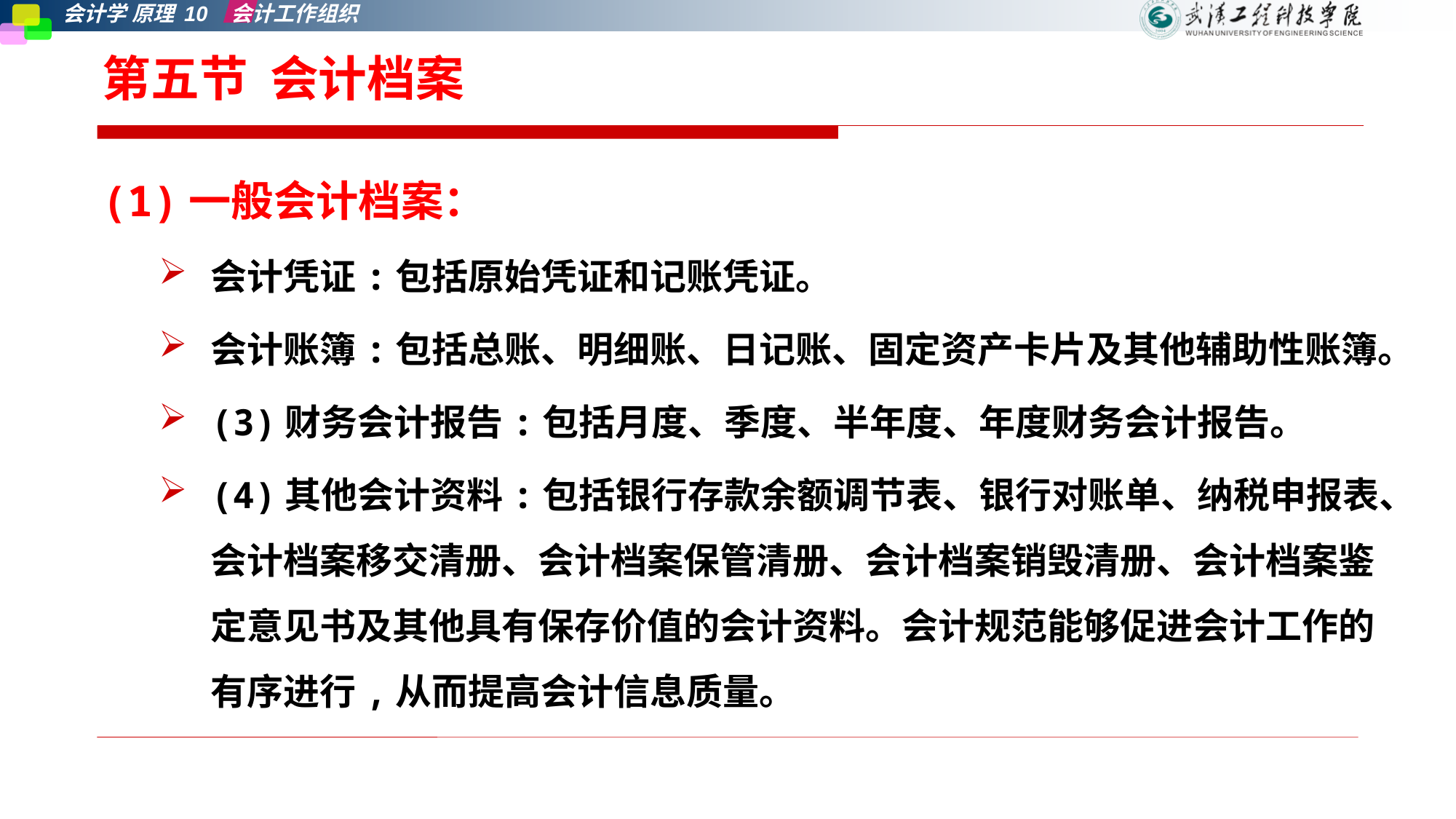

# 第五节  会计档案
(1)一般会计档案：
会计凭证:包括原始凭证和记账凭证。
会计账簿:包括总账、明细账、日记账、固定资产卡片及其他辅助性账簿。
(3)财务会计报告:包括月度、季度、半年度、年度财务会计报告。
(4)其他会计资料:包括银行存款余额调节表、银行对账单、纳税申报表、会计档案移交清册、会计档案保管清册、会计档案销毁清册、会计档案鉴定意见书及其他具有保存价值的会计资料。会计规范能够促进会计工作的有序进行,从而提高会计信息质量。